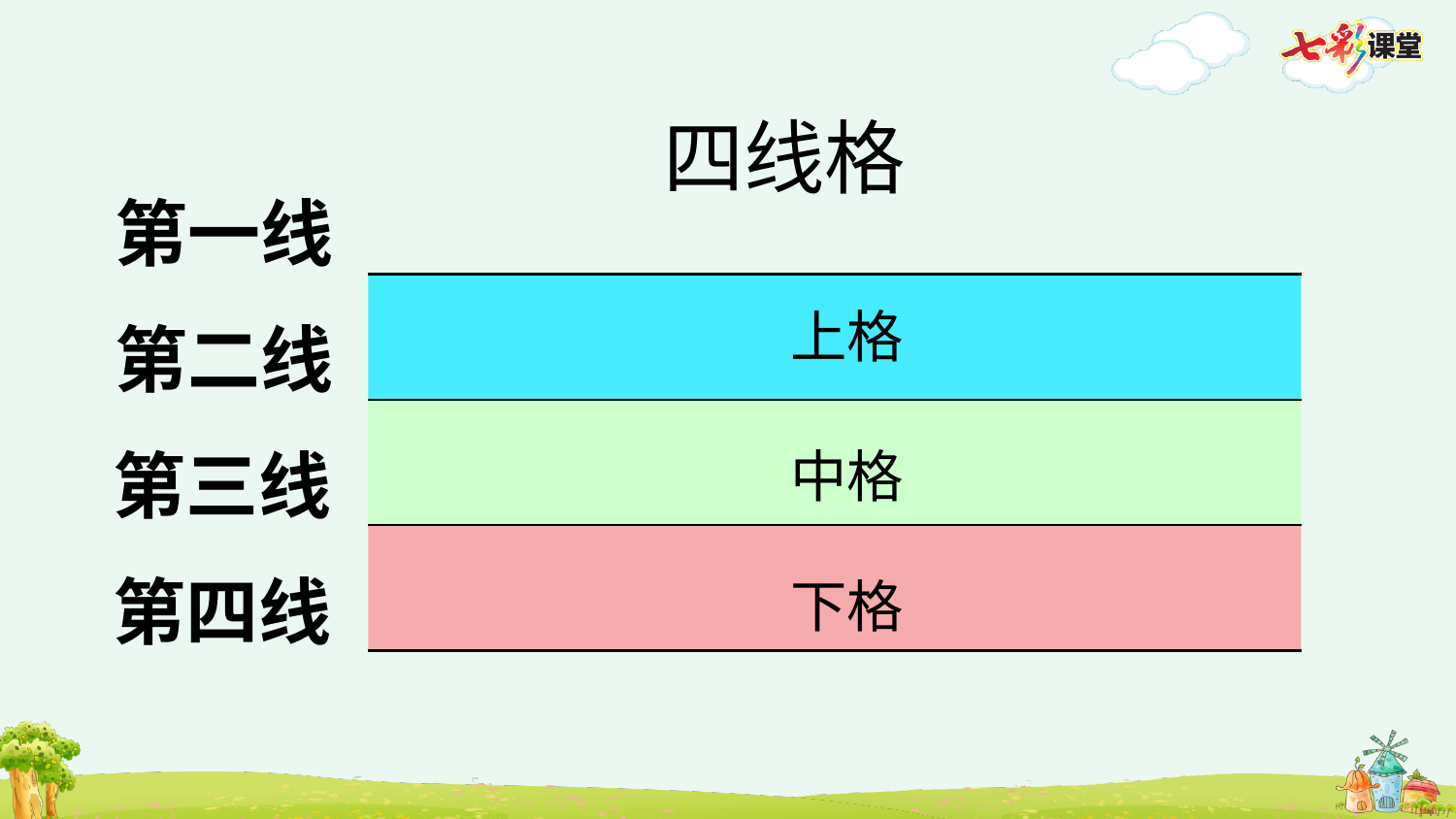

四线格
第一线

上格
第二线

第三线
中格

第四线
下格